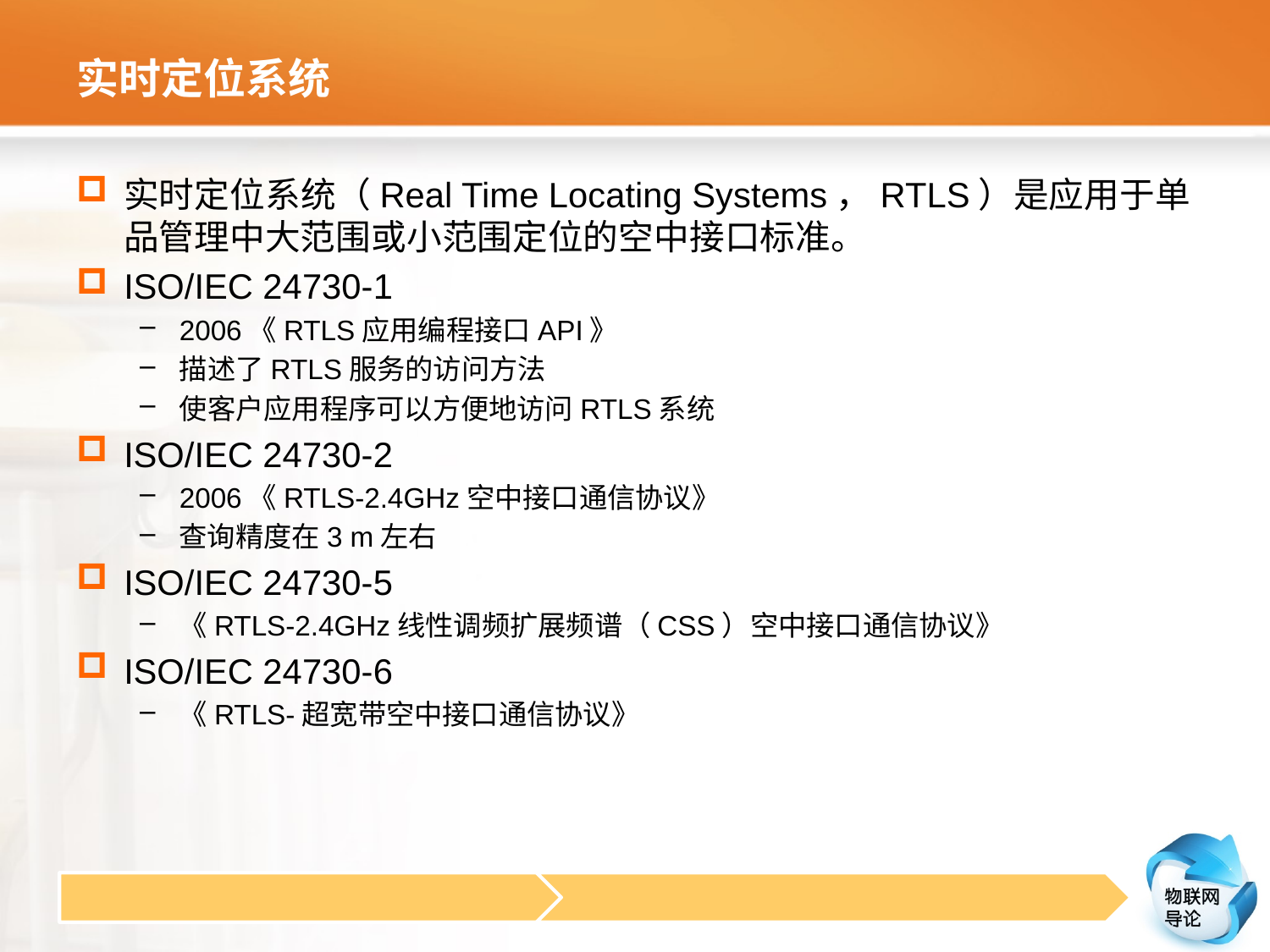

# 实时定位系统
实时定位系统（Real Time Locating Systems，RTLS）是应用于单品管理中大范围或小范围定位的空中接口标准。
ISO/IEC 24730-1
2006《RTLS应用编程接口API》
描述了RTLS服务的访问方法
使客户应用程序可以方便地访问RTLS系统
ISO/IEC 24730-2
2006《RTLS-2.4GHz空中接口通信协议》
查询精度在3 m左右
ISO/IEC 24730-5
《RTLS-2.4GHz线性调频扩展频谱（CSS）空中接口通信协议》
ISO/IEC 24730-6
《RTLS-超宽带空中接口通信协议》